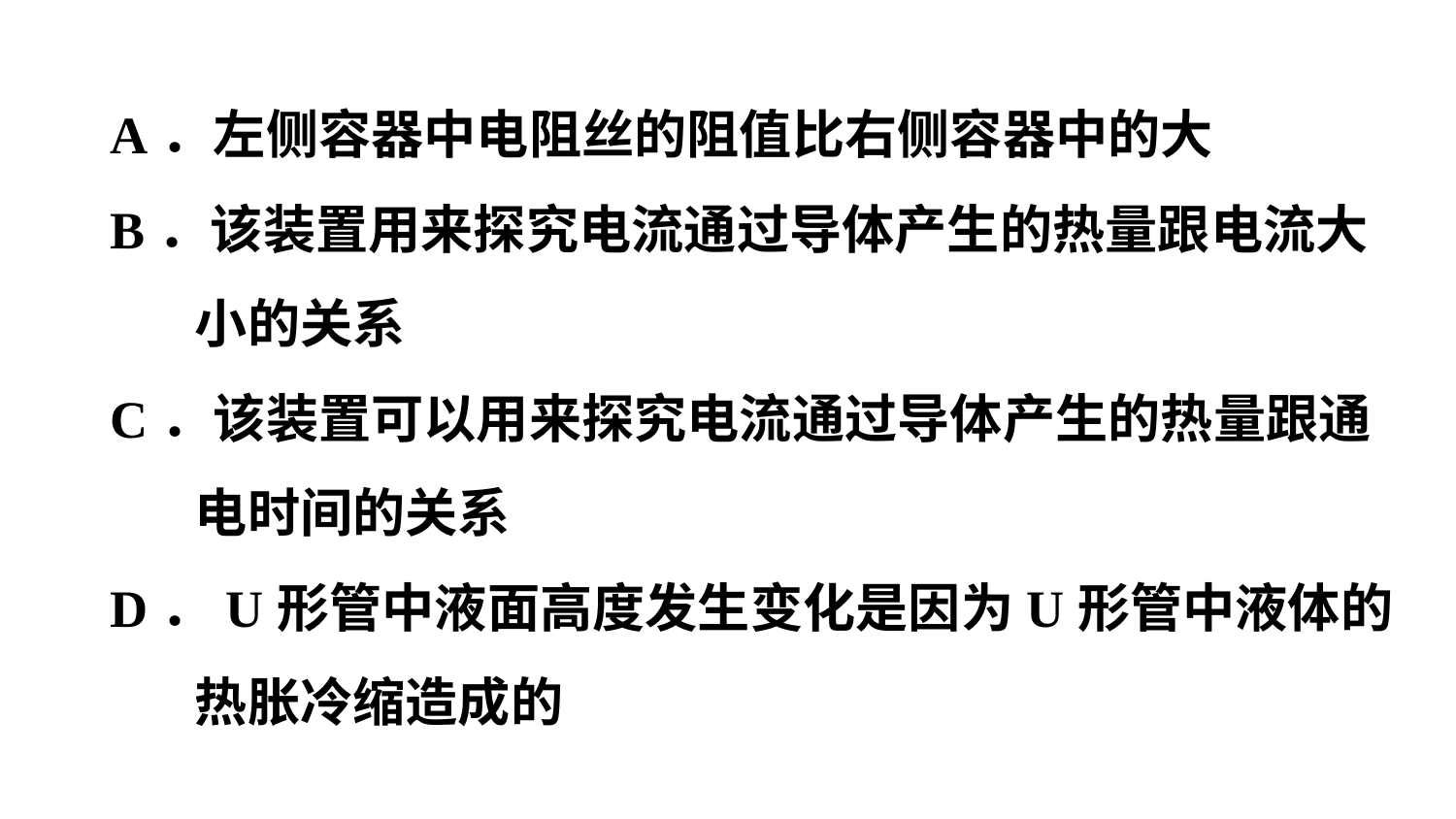

A．左侧容器中电阻丝的阻值比右侧容器中的大
B．该装置用来探究电流通过导体产生的热量跟电流大小的关系
C．该装置可以用来探究电流通过导体产生的热量跟通电时间的关系
D．U形管中液面高度发生变化是因为U形管中液体的热胀冷缩造成的